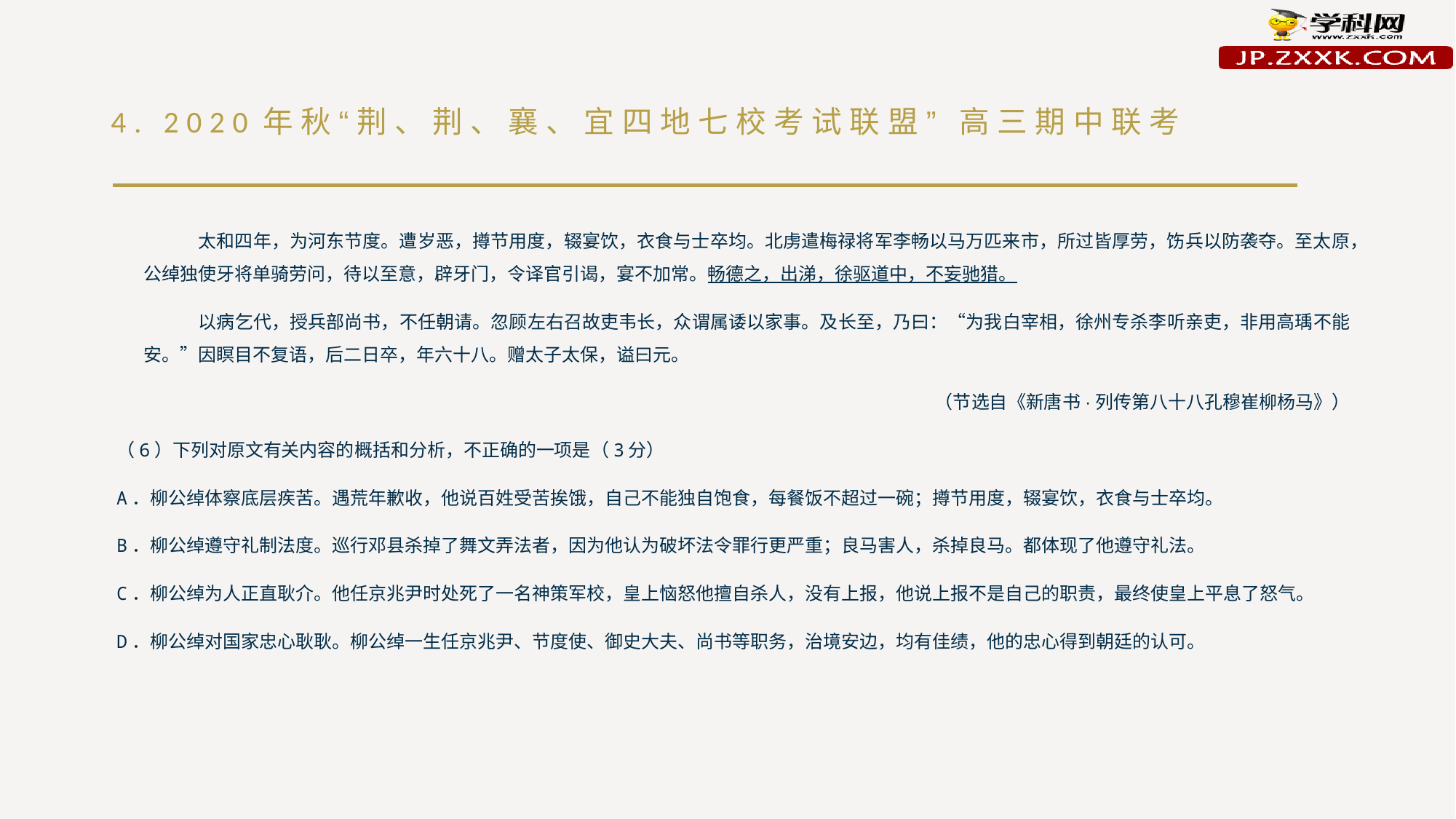

# 4. 2020年秋“荆、荆、襄、宜四地七校考试联盟” 高三期中联考
太和四年，为河东节度。遭岁恶，撙节用度，辍宴饮，衣食与士卒均。北虏遣梅禄将军李畅以马万匹来市，所过皆厚劳，饬兵以防袭夺。至太原，公绰独使牙将单骑劳问，待以至意，辟牙门，令译官引谒，宴不加常。畅德之，出涕，徐驱道中，不妄驰猎。
以病乞代，授兵部尚书，不任朝请。忽顾左右召故吏韦长，众谓属诿以家事。及长至，乃曰：“为我白宰相，徐州专杀李听亲吏，非用高瑀不能安。”因瞑目不复语，后二日卒，年六十八。赠太子太保，谥曰元。
（节选自《新唐书·列传第八十八孔穆崔柳杨马》）
（6）下列对原文有关内容的概括和分析，不正确的一项是（3分）
A．柳公绰体察底层疾苦。遇荒年歉收，他说百姓受苦挨饿，自己不能独自饱食，每餐饭不超过一碗；撙节用度，辍宴饮，衣食与士卒均。
B．柳公绰遵守礼制法度。巡行邓县杀掉了舞文弄法者，因为他认为破坏法令罪行更严重；良马害人，杀掉良马。都体现了他遵守礼法。
C．柳公绰为人正直耿介。他任京兆尹时处死了一名神策军校，皇上恼怒他擅自杀人，没有上报，他说上报不是自己的职责，最终使皇上平息了怒气。
D．柳公绰对国家忠心耿耿。柳公绰一生任京兆尹、节度使、御史大夫、尚书等职务，治境安边，均有佳绩，他的忠心得到朝廷的认可。